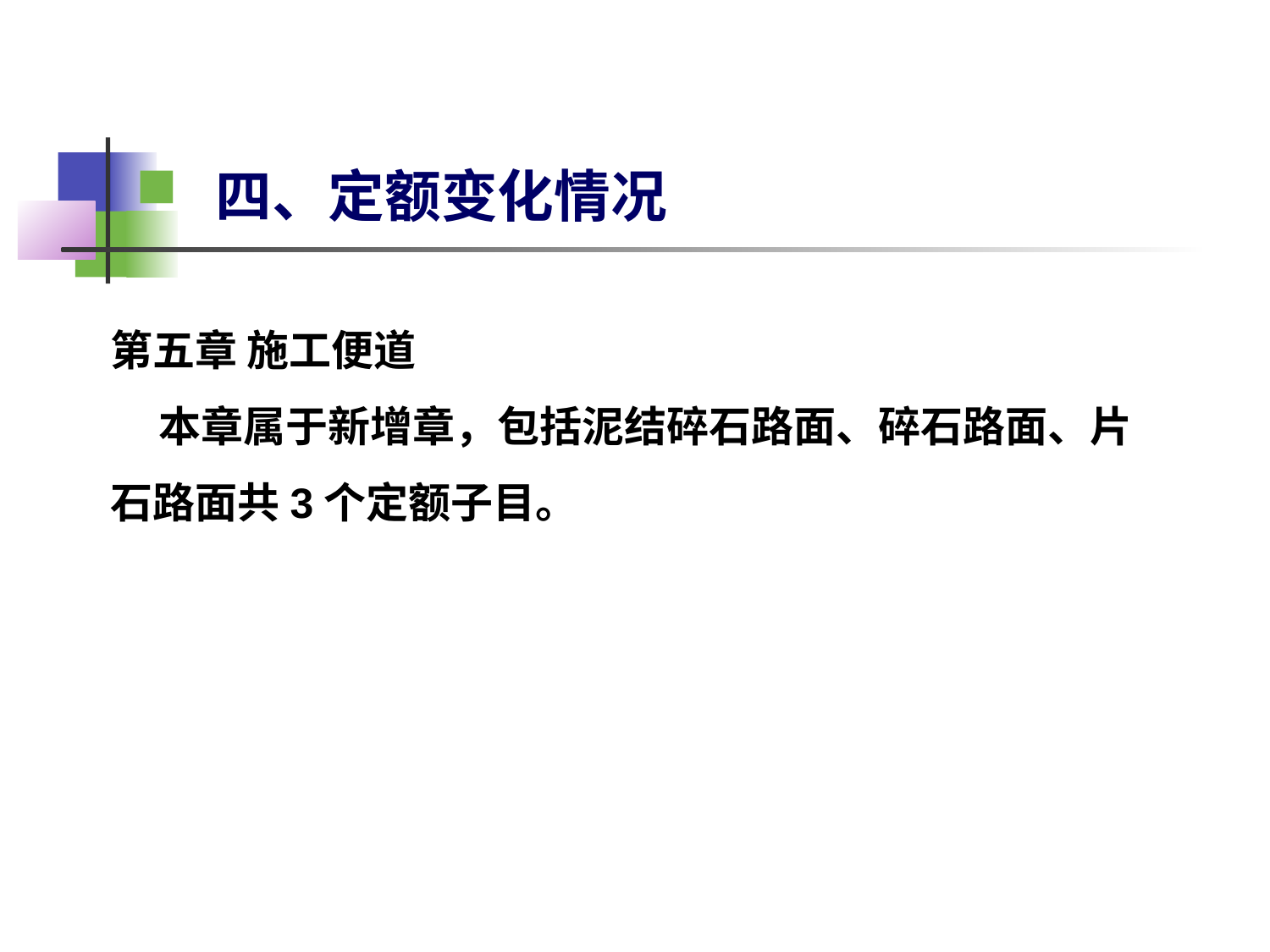

# 四、定额变化情况
第五章 施工便道
    本章属于新增章，包括泥结碎石路面、碎石路面、片石路面共3个定额子目。